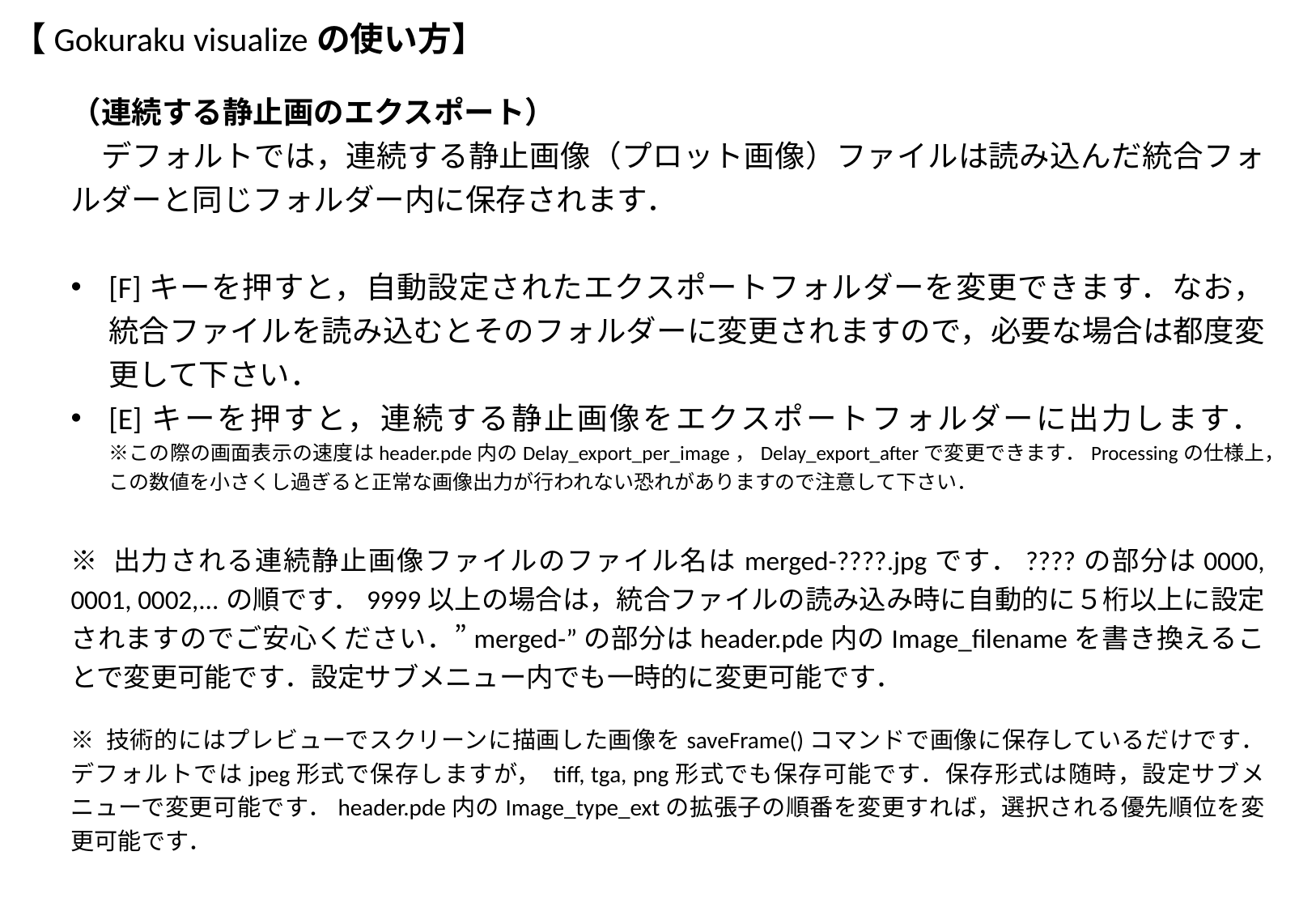

# 【Gokuraku visualizeの使い方】
（連続する静止画のエクスポート）
　デフォルトでは，連続する静止画像（プロット画像）ファイルは読み込んだ統合フォルダーと同じフォルダー内に保存されます．

[F]キーを押すと，自動設定されたエクスポートフォルダーを変更できます．なお，統合ファイルを読み込むとそのフォルダーに変更されますので，必要な場合は都度変更して下さい．
[E]キーを押すと，連続する静止画像をエクスポートフォルダーに出力します．
※この際の画面表示の速度はheader.pde内のDelay_export_per_image，Delay_export_afterで変更できます．Processingの仕様上，この数値を小さくし過ぎると正常な画像出力が行われない恐れがありますので注意して下さい．
※ 出力される連続静止画像ファイルのファイル名はmerged-????.jpgです．????の部分は0000, 0001, 0002,...の順です．9999以上の場合は，統合ファイルの読み込み時に自動的に５桁以上に設定されますのでご安心ください．”merged-”の部分はheader.pde内のImage_filenameを書き換えることで変更可能です．設定サブメニュー内でも一時的に変更可能です．

※ 技術的にはプレビューでスクリーンに描画した画像をsaveFrame()コマンドで画像に保存しているだけです．デフォルトではjpeg形式で保存しますが， tiff, tga, png形式でも保存可能です．保存形式は随時，設定サブメニューで変更可能です．header.pde内のImage_type_extの拡張子の順番を変更すれば，選択される優先順位を変更可能です．